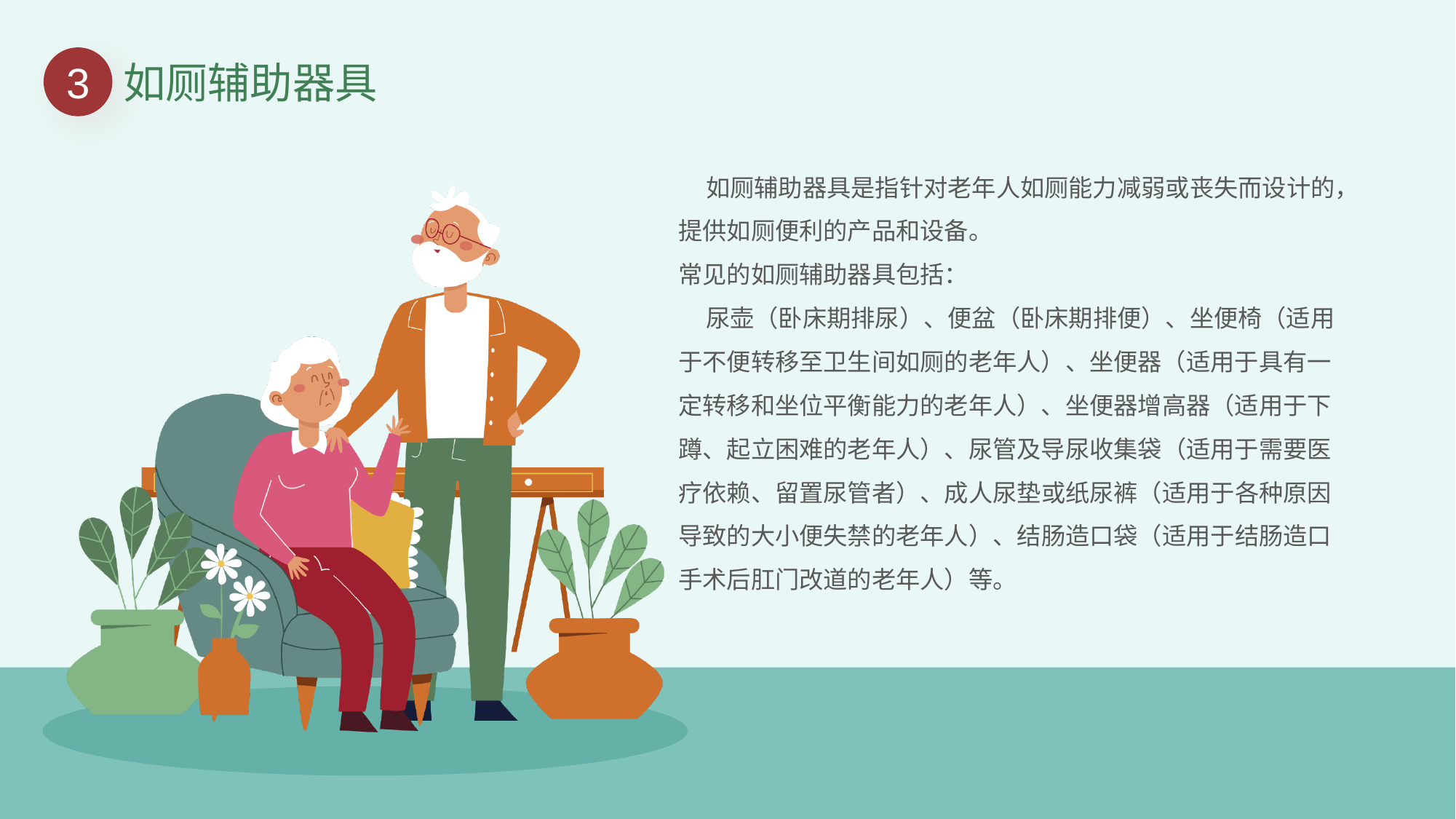

3
如厕辅助器具
    如厕辅助器具是指针对老年人如厕能力减弱或丧失而设计的，提供如厕便利的产品和设备。
常见的如厕辅助器具包括：
    尿壶（卧床期排尿）、便盆（卧床期排便）、坐便椅（适用于不便转移至卫生间如厕的老年人）、坐便器（适用于具有一定转移和坐位平衡能力的老年人）、坐便器增高器（适用于下蹲、起立困难的老年人）、尿管及导尿收集袋（适用于需要医疗依赖、留置尿管者）、成人尿垫或纸尿裤（适用于各种原因导致的大小便失禁的老年人）、结肠造口袋（适用于结肠造口手术后肛门改道的老年人）等。